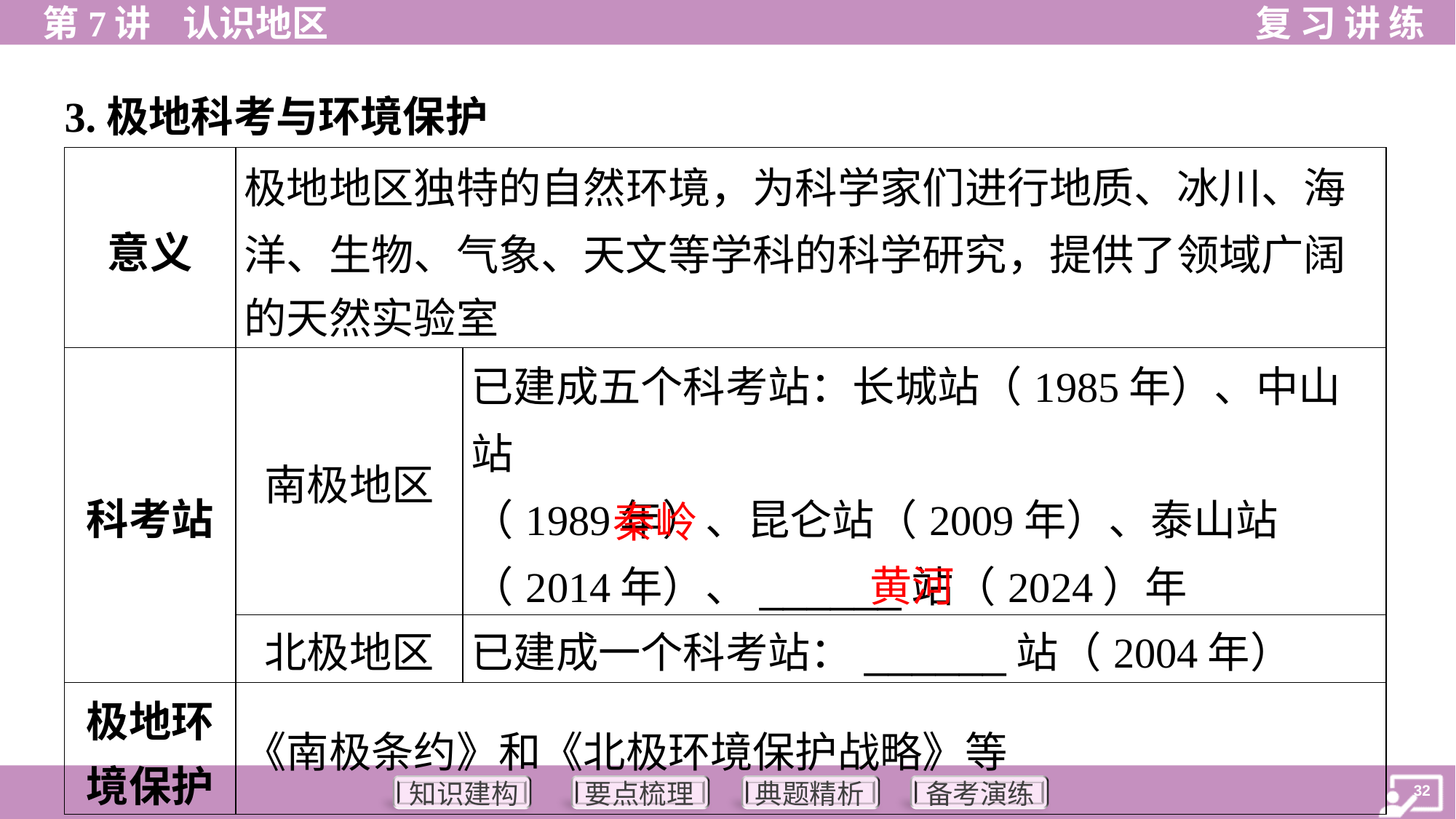

3.极地科考与环境保护
| 意义 | 极地地区独特的自然环境，为科学家们进行地质、冰川、海 洋、生物、气象、天文等学科的科学研究，提供了领域广阔 的天然实验室 |  |
| --- | --- | --- |
| 科考站 | 南极地区 | 已建成五个科考站：长城站（1985年）、中山站 （1989年）、昆仑站（2009年）、泰山站（2014年）、\_\_\_\_\_\_站（2024）年 |
|  | 北极地区 | 已建成一个科考站：\_\_\_\_\_\_站（2004年） |
| 极地环 境保护 | 《南极条约》和《北极环境保护战略》等 |  |
秦岭
黄河